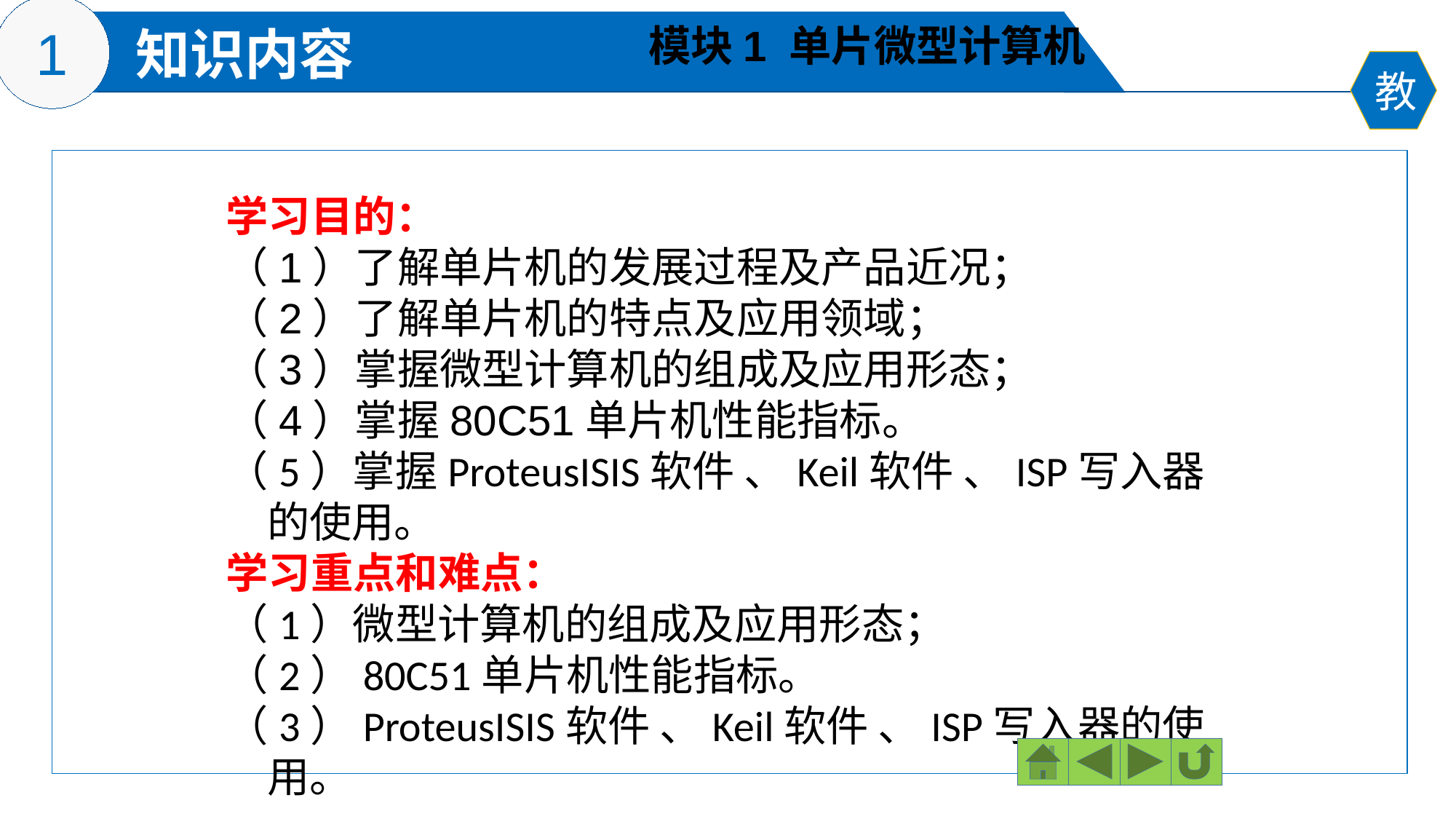

模块1 单片微型计算机

学习目的：
（1）了解单片机的发展过程及产品近况；
（2）了解单片机的特点及应用领域；
（3）掌握微型计算机的组成及应用形态；
（4）掌握80C51单片机性能指标。
（5）掌握ProteusISIS软件 、Keil软件 、ISP写入器的使用。
学习重点和难点：
（1）微型计算机的组成及应用形态；
（2）80C51单片机性能指标。
（3）ProteusISIS软件 、Keil软件 、ISP写入器的使用。